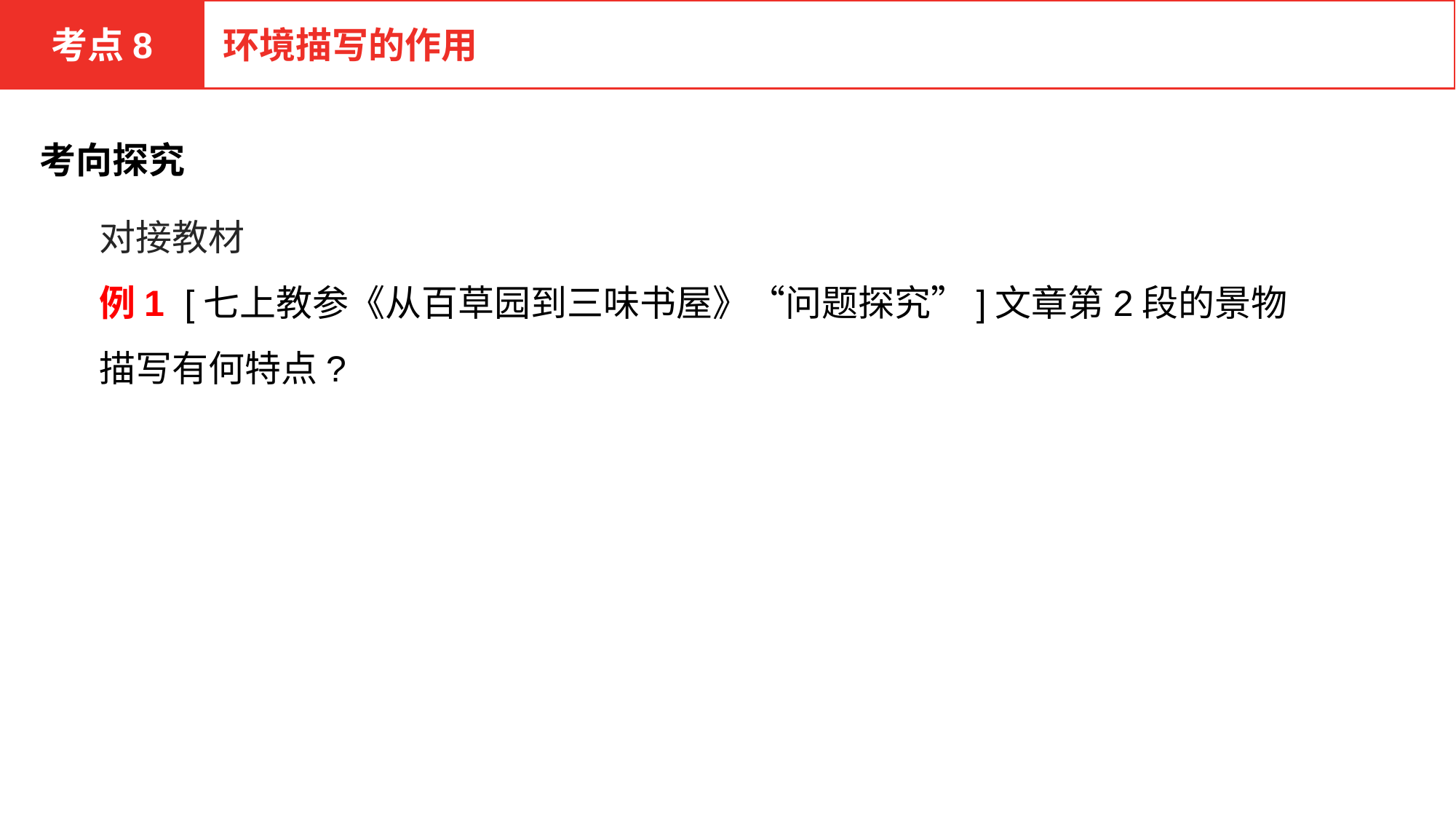

考点8
环境描写的作用
考向探究
对接教材
例1  [七上教参《从百草园到三味书屋》“问题探究”]文章第2段的景物描写有何特点?